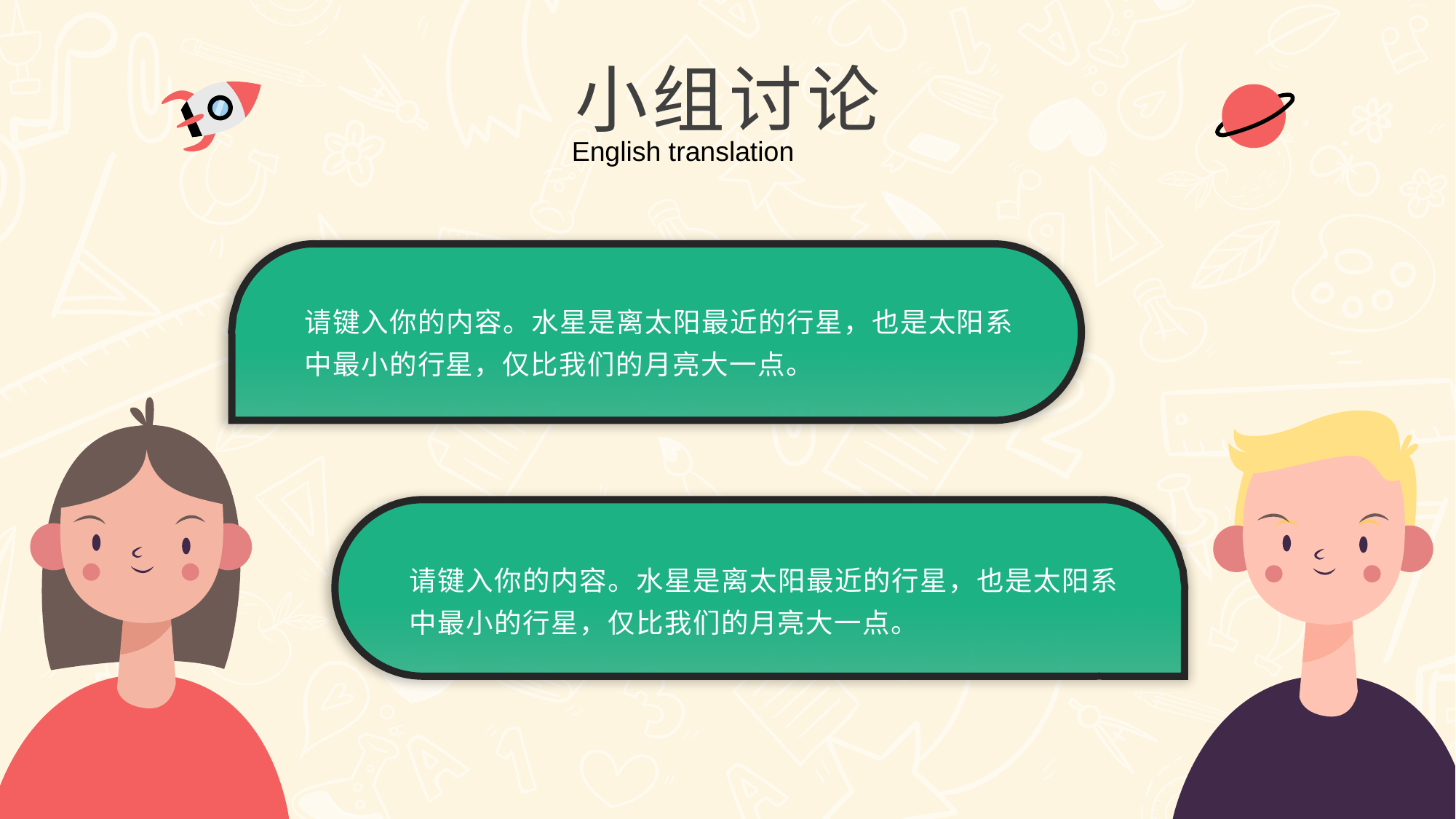

小组讨论
English translation

请键入你的内容。水星是离太阳最近的行星，也是太阳系中最小的行星，仅比我们的月亮大一点。

请键入你的内容。水星是离太阳最近的行星，也是太阳系中最小的行星，仅比我们的月亮大一点。